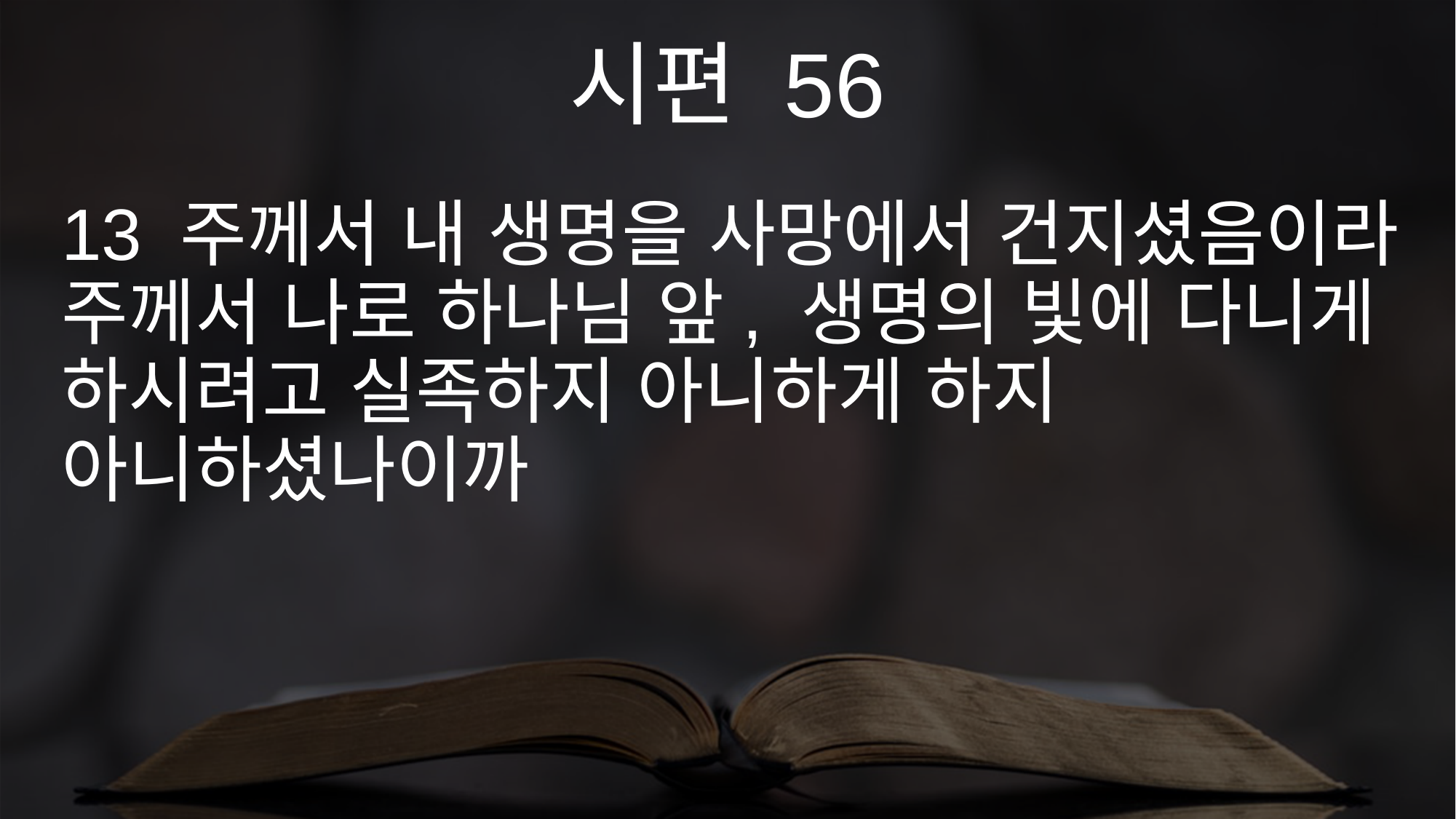

시편 56
13 주께서 내 생명을 사망에서 건지셨음이라 주께서 나로 하나님 앞, 생명의 빛에 다니게 하시려고 실족하지 아니하게 하지 아니하셨나이까